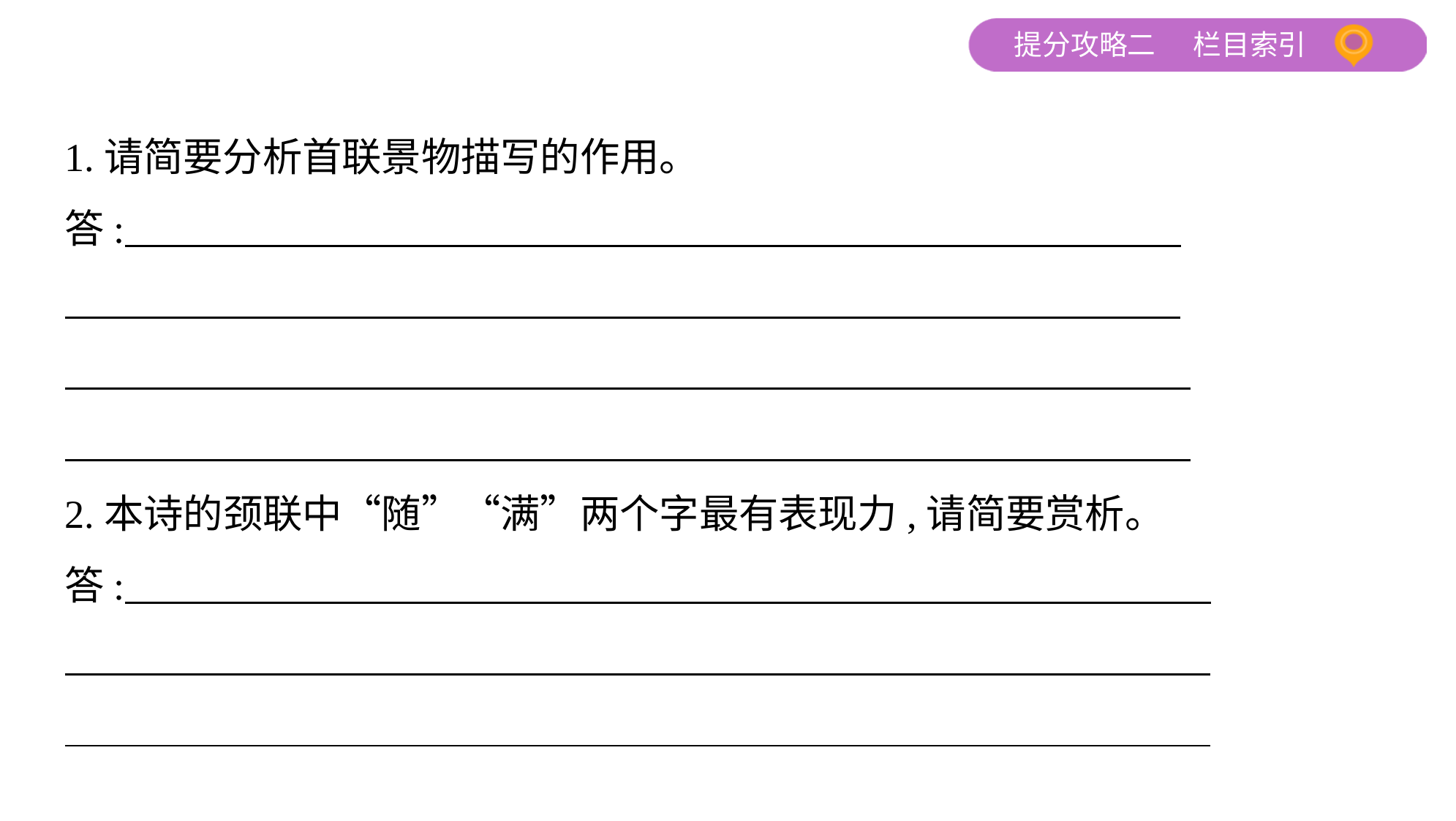

1.请简要分析首联景物描写的作用。
答:

2.本诗的颈联中“随”“满”两个字最有表现力,请简要赏析。
答: